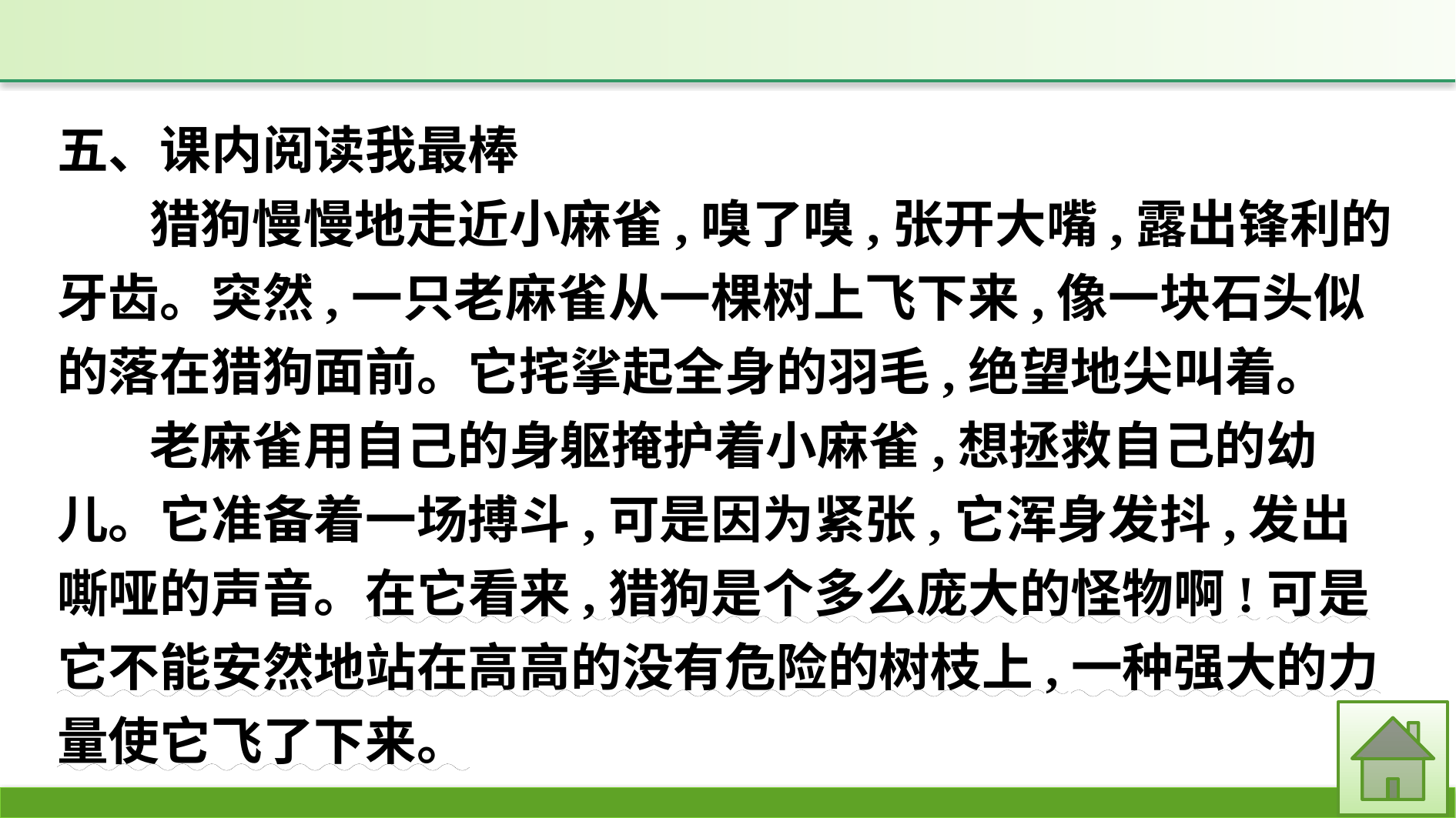

五、课内阅读我最棒
   猎狗慢慢地走近小麻雀,嗅了嗅,张开大嘴,露出锋利的牙齿。突然,一只老麻雀从一棵树上飞下来,像一块石头似的落在猎狗面前。它挓挲起全身的羽毛,绝望地尖叫着。
   老麻雀用自己的身躯掩护着小麻雀,想拯救自己的幼儿。它准备着一场搏斗,可是因为紧张,它浑身发抖,发出嘶哑的声音。在它看来,猎狗是个多么庞大的怪物啊!可是它不能安然地站在高高的没有危险的树枝上,一种强大的力量使它飞了下来。